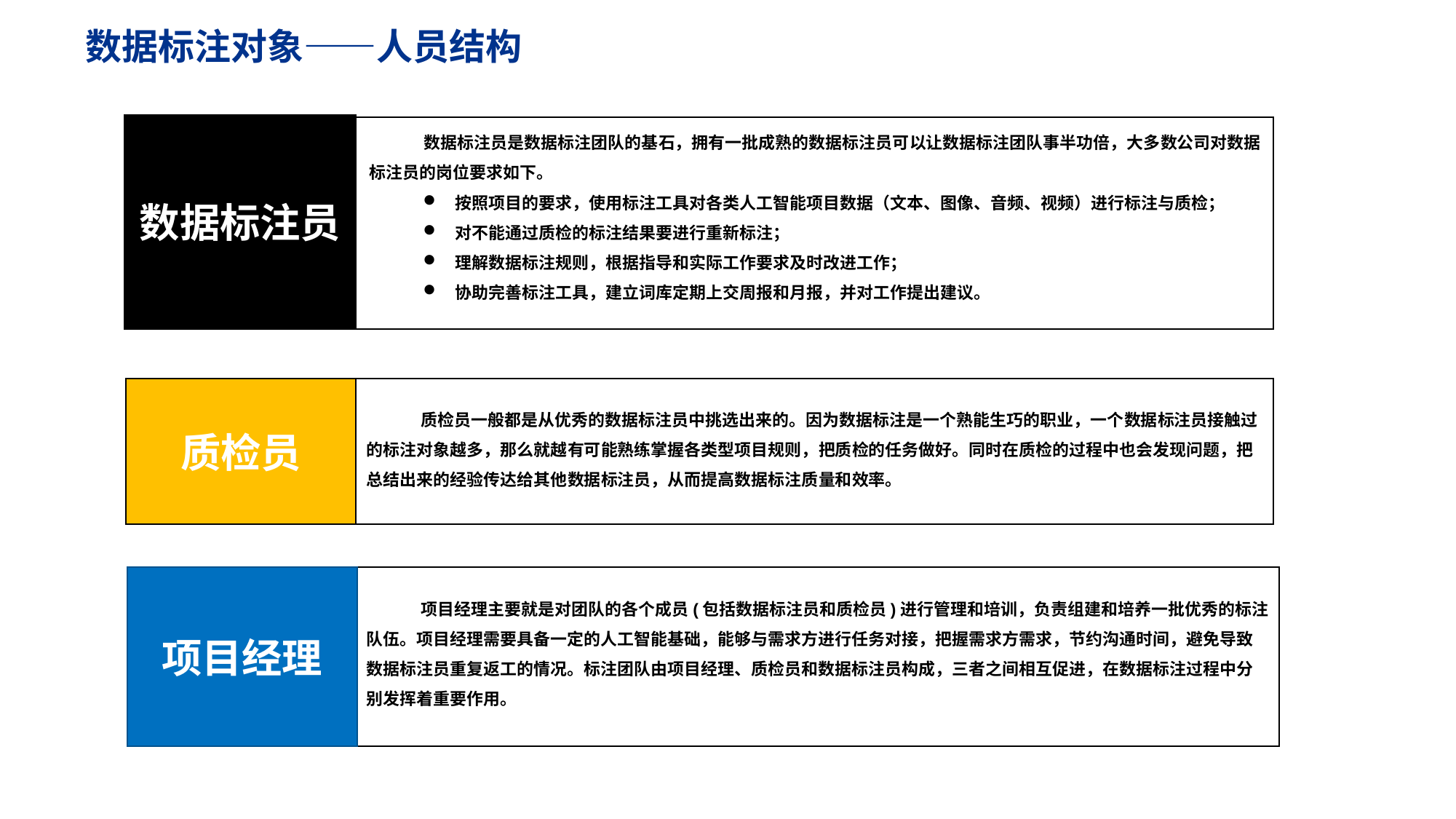

数据标注对象——人员结构
数据标注员

数据标注员是数据标注团队的基石，拥有一批成熟的数据标注员可以让数据标注团队事半功倍，大多数公司对数据标注员的岗位要求如下。
按照项目的要求，使用标注工具对各类人工智能项目数据（文本、图像、音频、视频）进行标注与质检；
对不能通过质检的标注结果要进行重新标注；
理解数据标注规则，根据指导和实际工作要求及时改进工作；
协助完善标注工具，建立词库定期上交周报和月报，并对工作提出建议。
质检员

质检员一般都是从优秀的数据标注员中挑选出来的。因为数据标注是一个熟能生巧的职业，一个数据标注员接触过的标注对象越多，那么就越有可能熟练掌握各类型项目规则，把质检的任务做好。同时在质检的过程中也会发现问题，把总结出来的经验传达给其他数据标注员，从而提高数据标注质量和效率。
请替换文字内容，添加相关标题，修改文字内容，也可以直接复制你的内容到此。请替换文字内容，添加相关标题，修改文字内容，也可以直接复制你的内容到此。请替换文字内容，添加相关标题，修改文字内容，也可以直接复制你的内容到此。
点击请替换文字内容
点击请替换文字内容
项目经理

项目经理主要就是对团队的各个成员(包括数据标注员和质检员)进行管理和培训，负责组建和培养一批优秀的标注队伍。项目经理需要具备一定的人工智能基础，能够与需求方进行任务对接，把握需求方需求，节约沟通时间，避免导致数据标注员重复返工的情况。标注团队由项目经理、质检员和数据标注员构成，三者之间相互促进，在数据标注过程中分别发挥着重要作用。
点击请替换文字内容
点击请替换文字内容